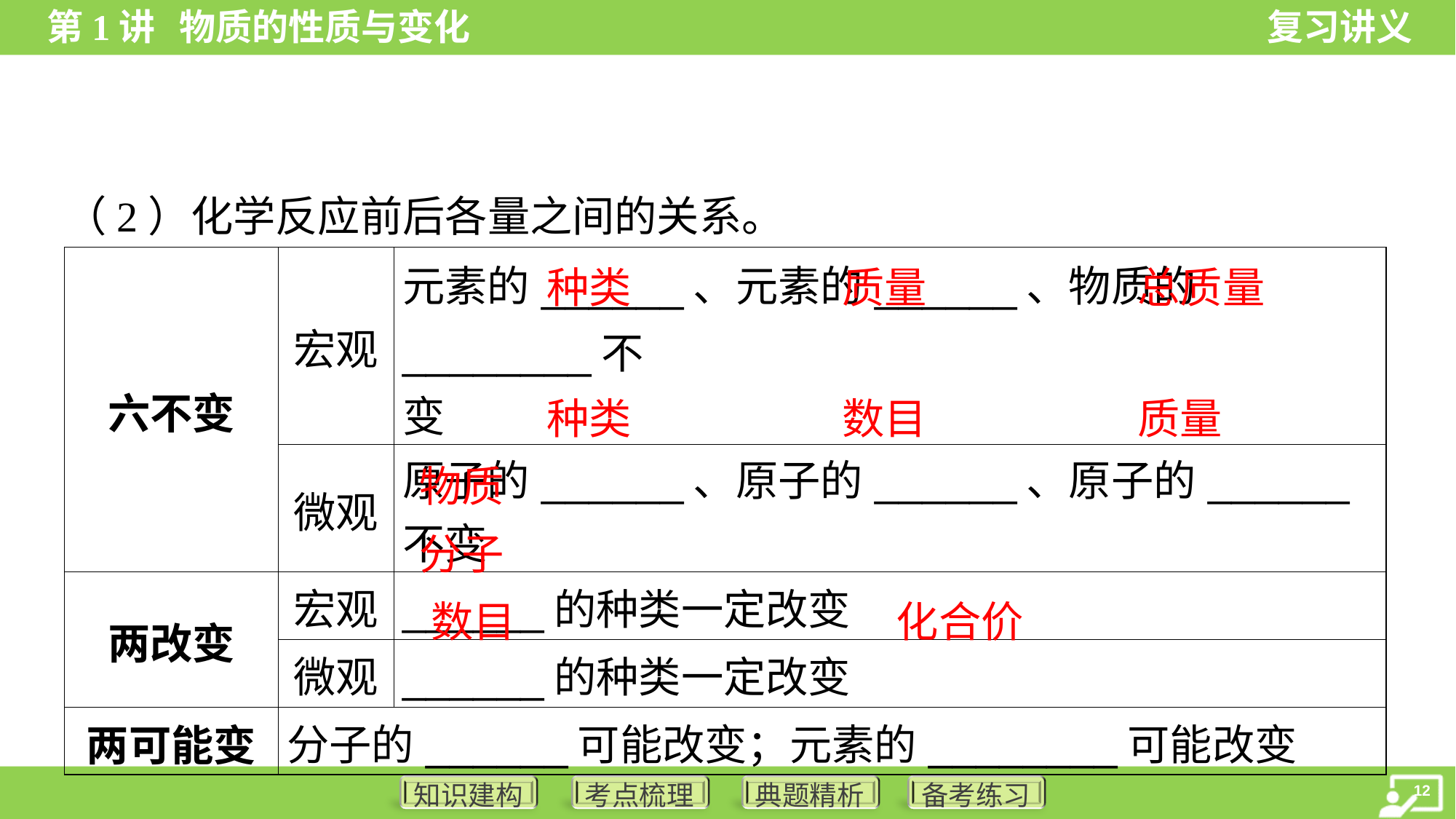

（2）化学反应前后各量之间的关系。
| 六不变 | 宏观 | 元素的\_\_\_\_\_\_、元素的\_\_\_\_\_\_、物质的\_\_\_\_\_\_\_\_不 变 |
| --- | --- | --- |
|  | 微观 | 原子的\_\_\_\_\_\_、原子的\_\_\_\_\_\_、原子的\_\_\_\_\_\_不变 |
| 两改变 | 宏观 | \_\_\_\_\_\_的种类一定改变 |
|  | 微观 | \_\_\_\_\_\_的种类一定改变 |
| 两可能变 | 分子的\_\_\_\_\_\_可能改变；元素的\_\_\_\_\_\_\_\_可能改变 |  |
种类
质量
总质量
种类
数目
质量
物质
分子
数目
化合价